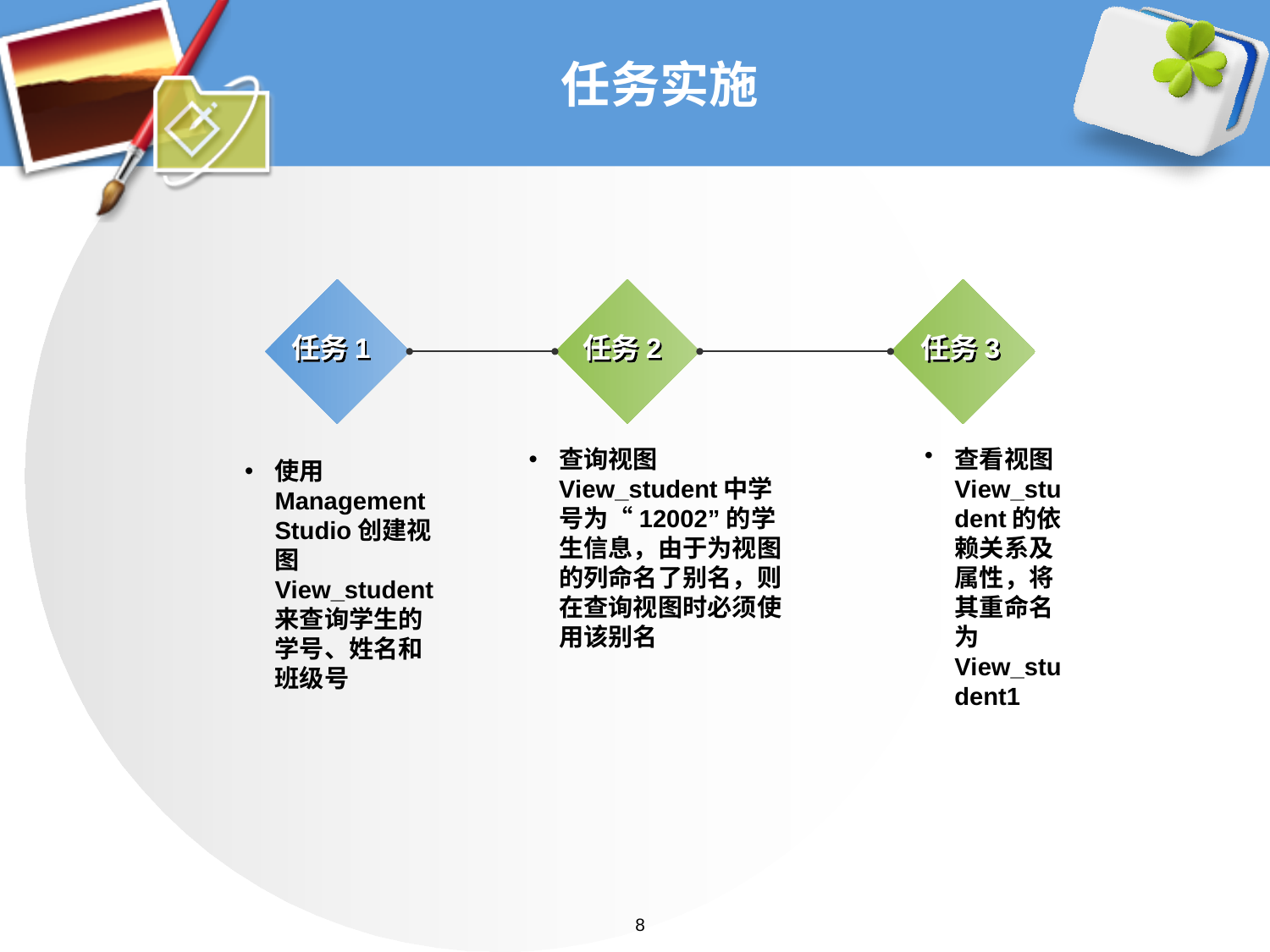

# 任务实施

任务1
任务2
任务3
查询视图View_student中学号为“12002”的学生信息，由于为视图的列命名了别名，则在查询视图时必须使用该别名
查看视图View_student的依赖关系及属性，将其重命名为View_student1
使用Management Studio创建视图View_student来查询学生的学号、姓名和班级号
8